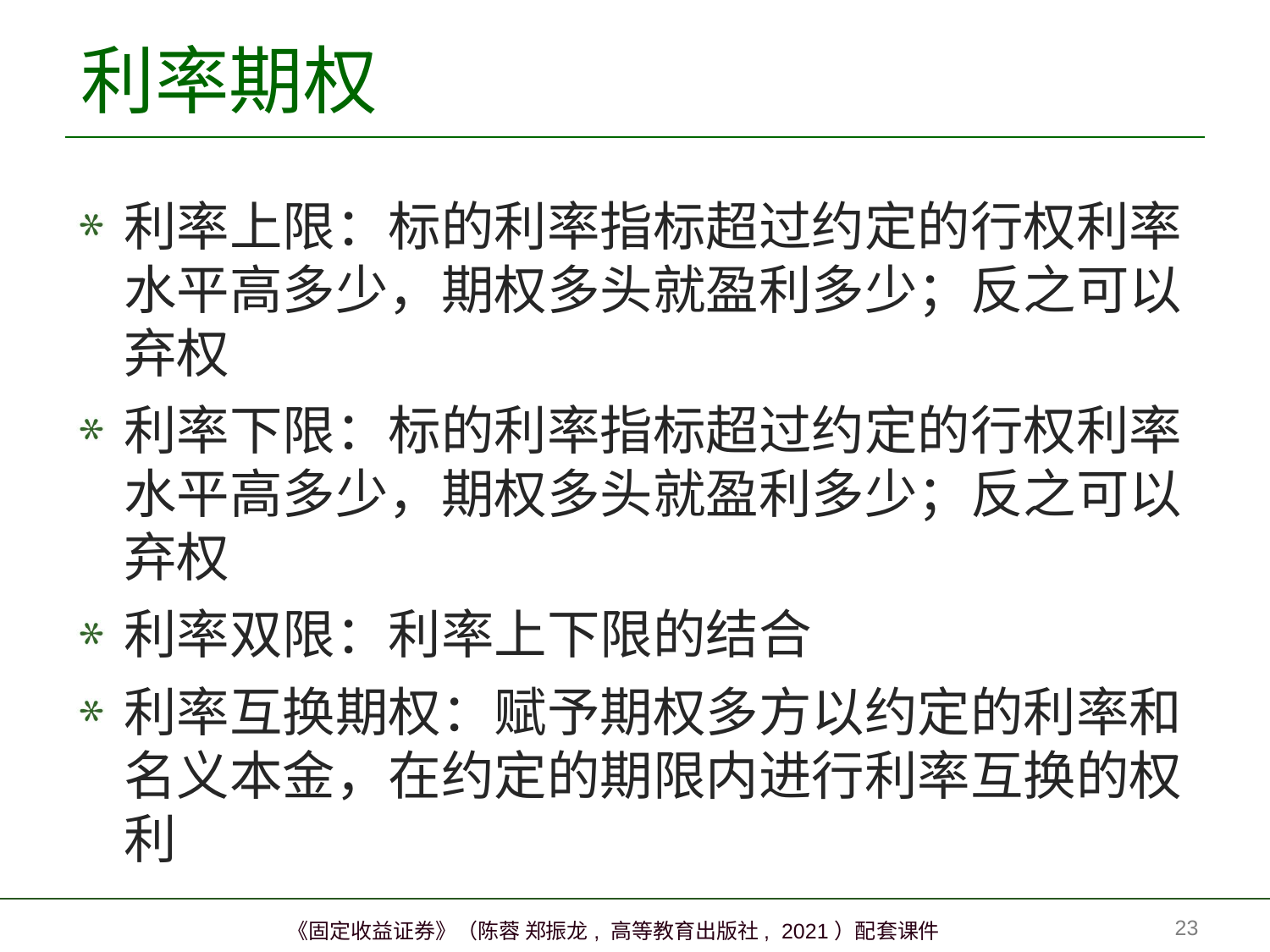

# 利率期权
利率上限：标的利率指标超过约定的行权利率水平高多少，期权多头就盈利多少；反之可以弃权
利率下限：标的利率指标超过约定的行权利率水平高多少，期权多头就盈利多少；反之可以弃权
利率双限：利率上下限的结合
利率互换期权：赋予期权多方以约定的利率和名义本金，在约定的期限内进行利率互换的权利
23